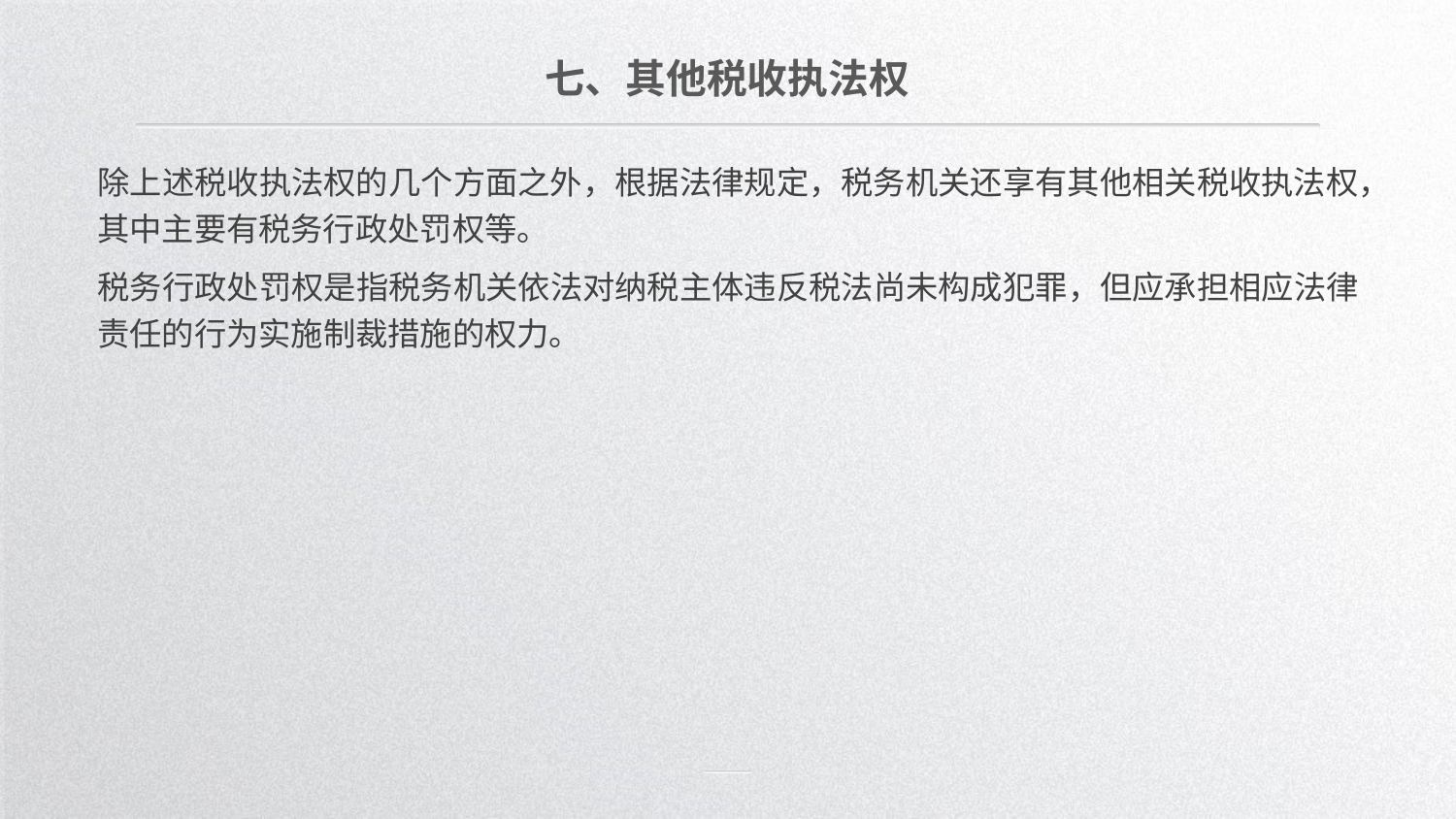

七、其他税收执法权
除上述税收执法权的几个方面之外，根据法律规定，税务机关还享有其他相关税收执法权，其中主要有税务行政处罚权等。
税务行政处罚权是指税务机关依法对纳税主体违反税法尚未构成犯罪，但应承担相应法律责任的行为实施制裁措施的权力。